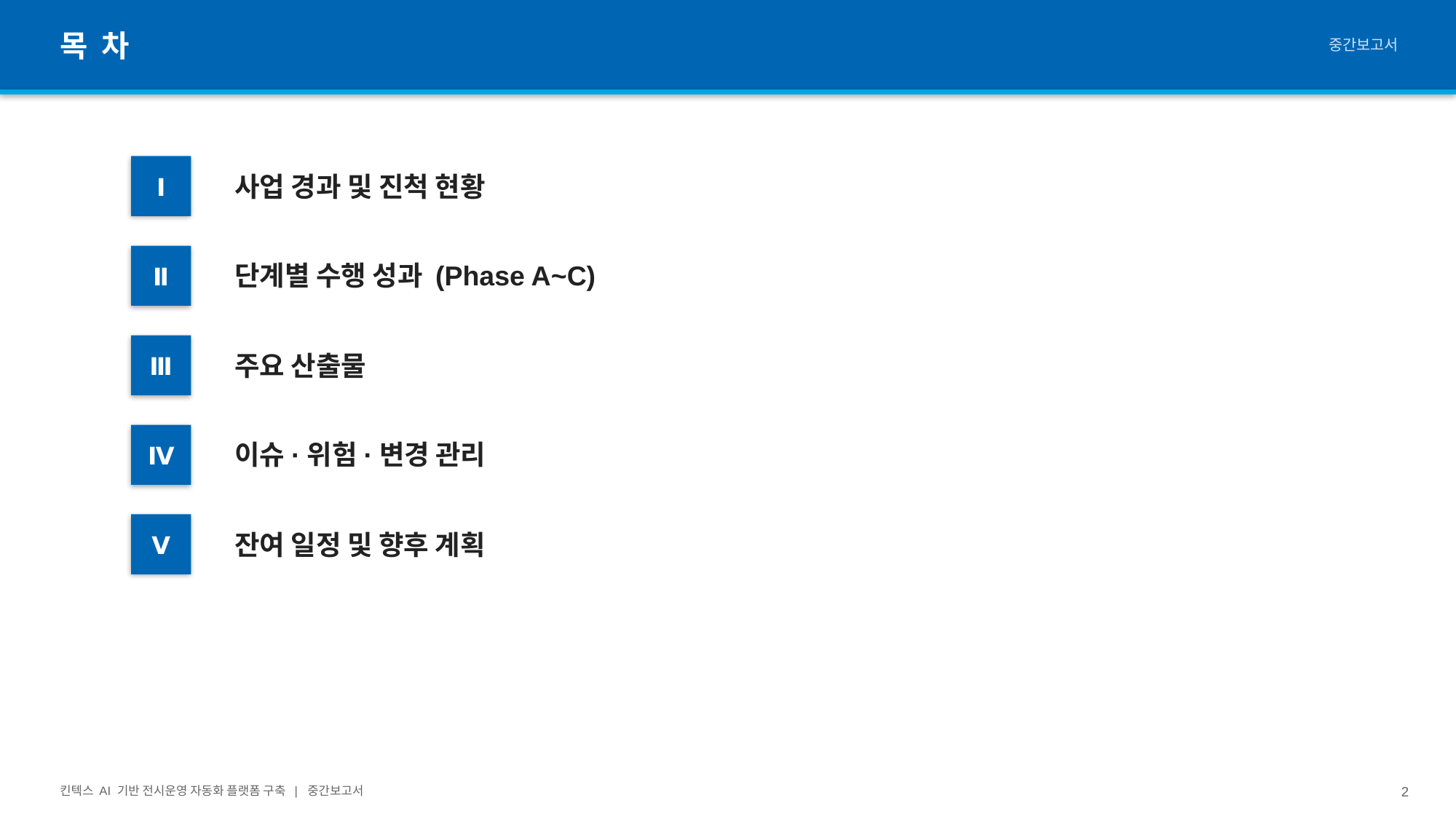

목  차
중간보고서

사업 경과 및 진척 현황

Ⅰ
단계별 수행 성과 (Phase A~C)

Ⅱ
주요 산출물

Ⅲ
이슈·위험·변경 관리

Ⅳ
잔여 일정 및 향후 계획

Ⅴ
킨텍스 AI 기반 전시운영 자동화 플랫폼 구축  |  중간보고서
2